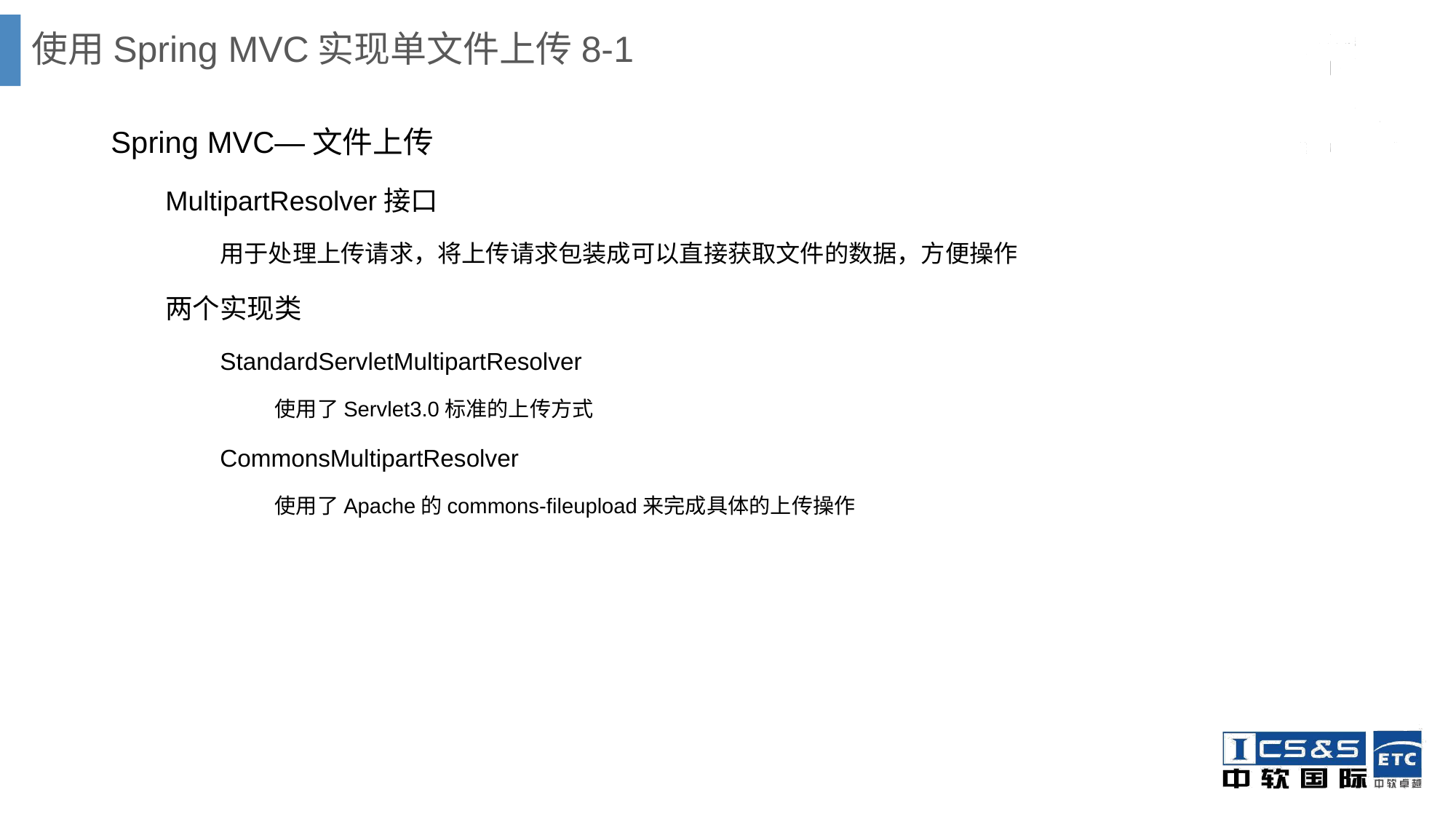

# 使用Spring MVC实现单文件上传8-1
Spring MVC—文件上传
MultipartResolver接口
用于处理上传请求，将上传请求包装成可以直接获取文件的数据，方便操作
两个实现类
StandardServletMultipartResolver
使用了Servlet3.0标准的上传方式
CommonsMultipartResolver
使用了Apache的commons-fileupload来完成具体的上传操作